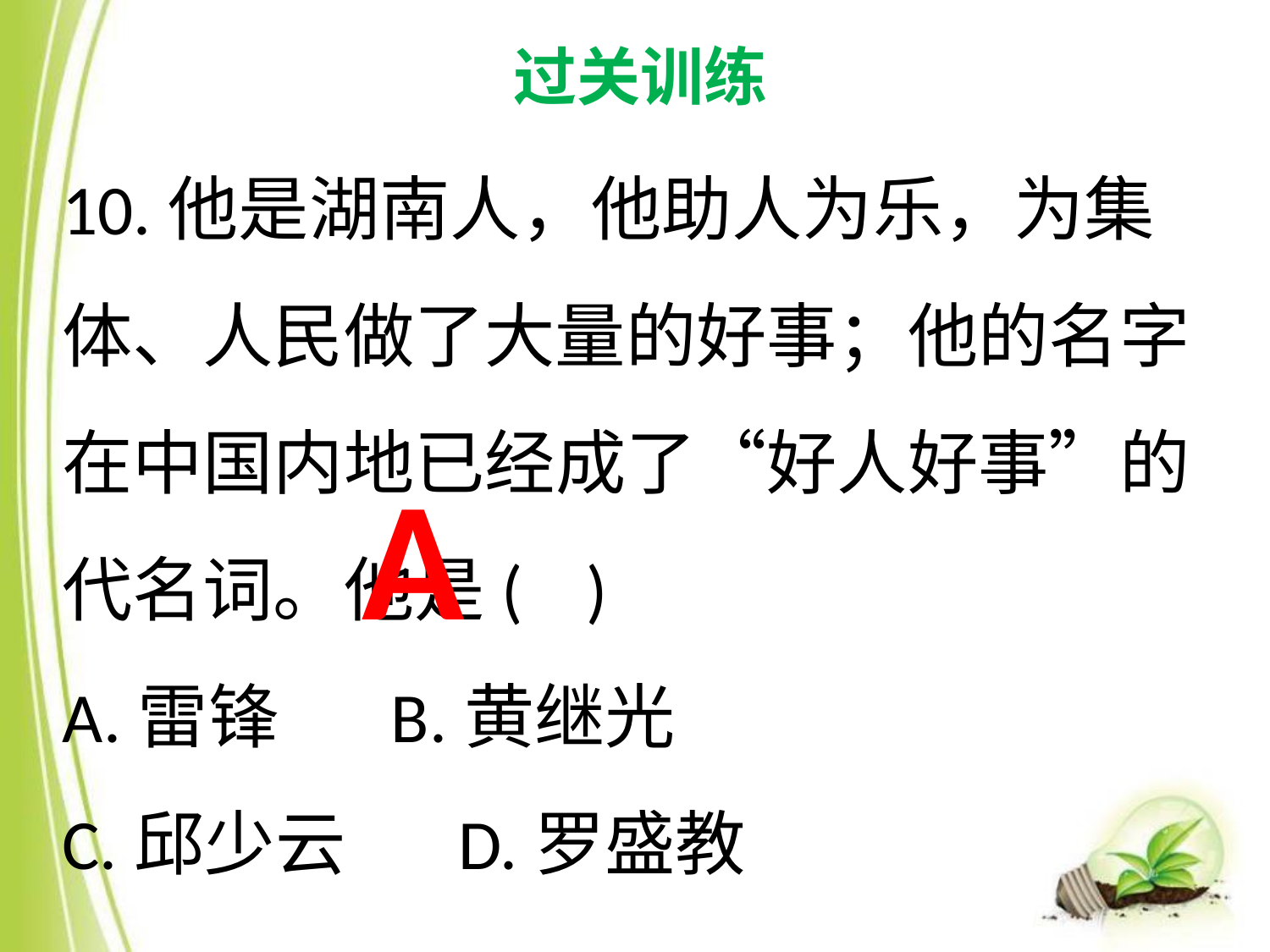

过关训练
10.他是湖南人，他助人为乐，为集体、人民做了大量的好事；他的名字在中国内地已经成了“好人好事”的代名词。他是(    )
A.雷锋      B.黄继光
C.邱少云      D.罗盛教
A